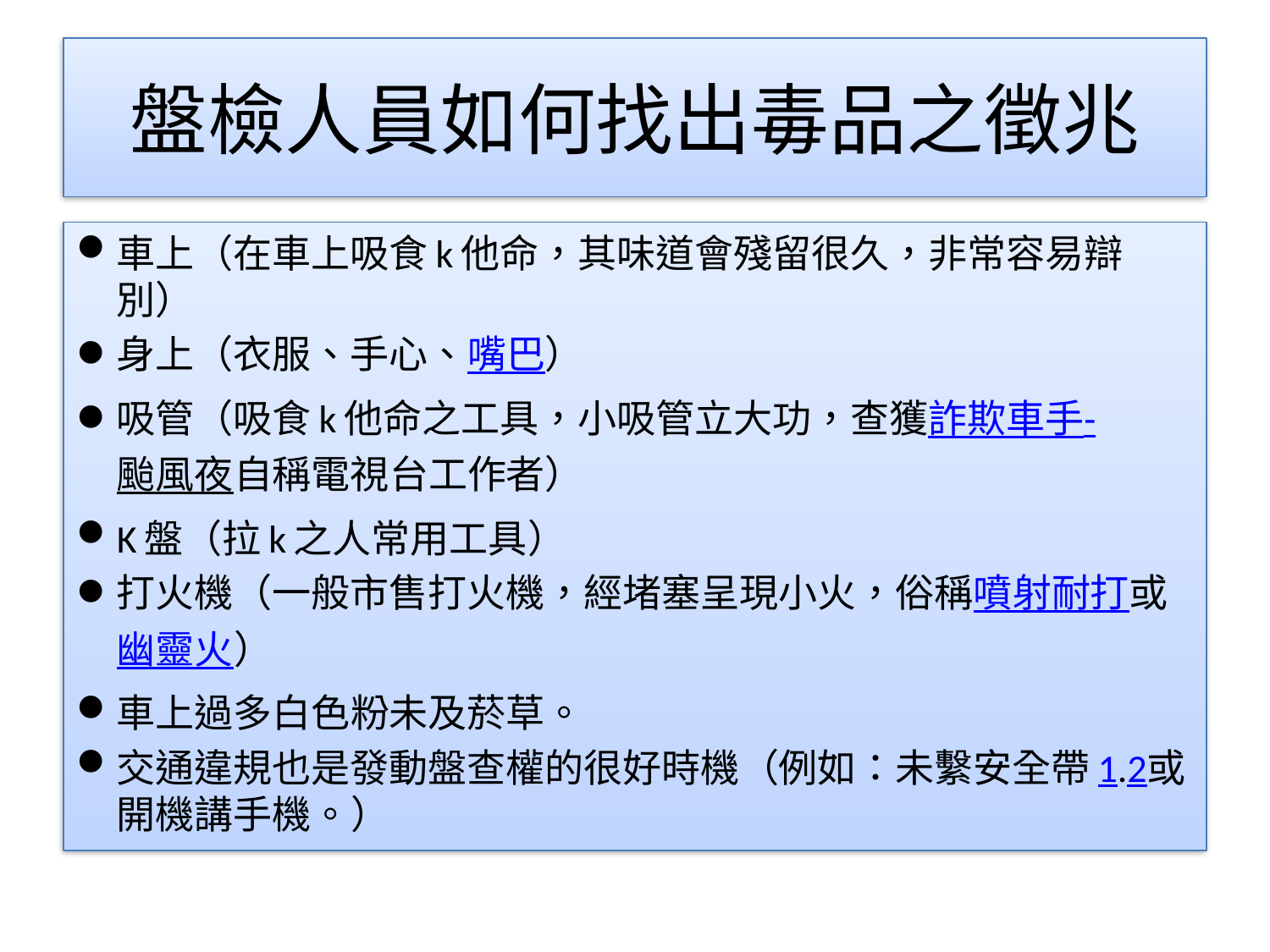

# 盤檢人員如何找出毒品之徵兆
車上（在車上吸食k他命，其味道會殘留很久，非常容易辯別）
身上（衣服、手心、嘴巴）
吸管（吸食k他命之工具，小吸管立大功，查獲詐欺車手-颱風夜自稱電視台工作者）
K盤（拉k之人常用工具）
打火機（一般市售打火機，經堵塞呈現小火，俗稱噴射耐打或幽靈火）
車上過多白色粉未及菸草。
交通違規也是發動盤查權的很好時機（例如：未繫安全帶1.2或開機講手機。）